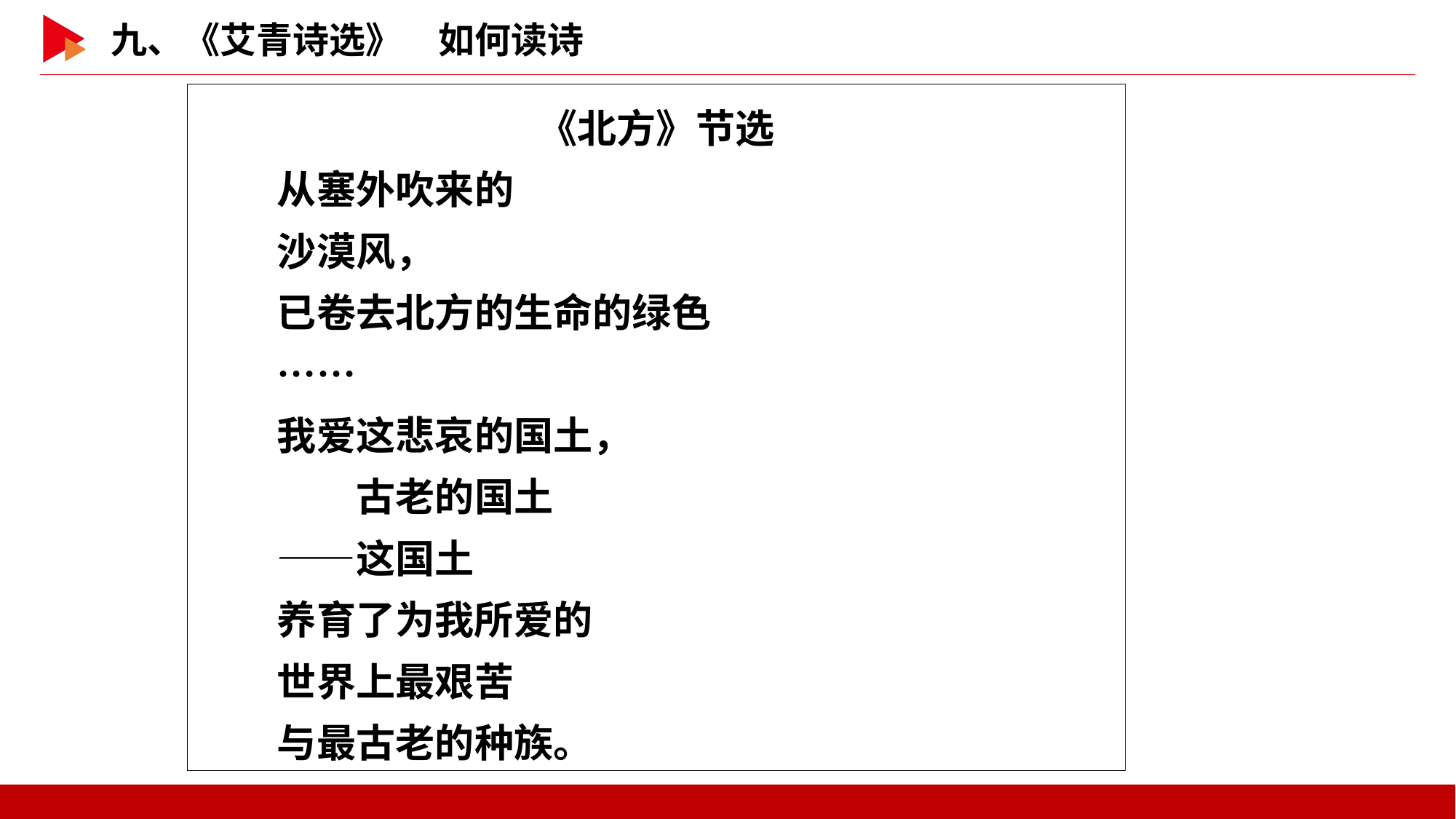

《北方》节选
　　从塞外吹来的
　　沙漠风，
　　已卷去北方的生命的绿色
　　……
　　我爱这悲哀的国土，
　　　　古老的国土
　　——这国土
　　养育了为我所爱的
　　世界上最艰苦
　　与最古老的种族。